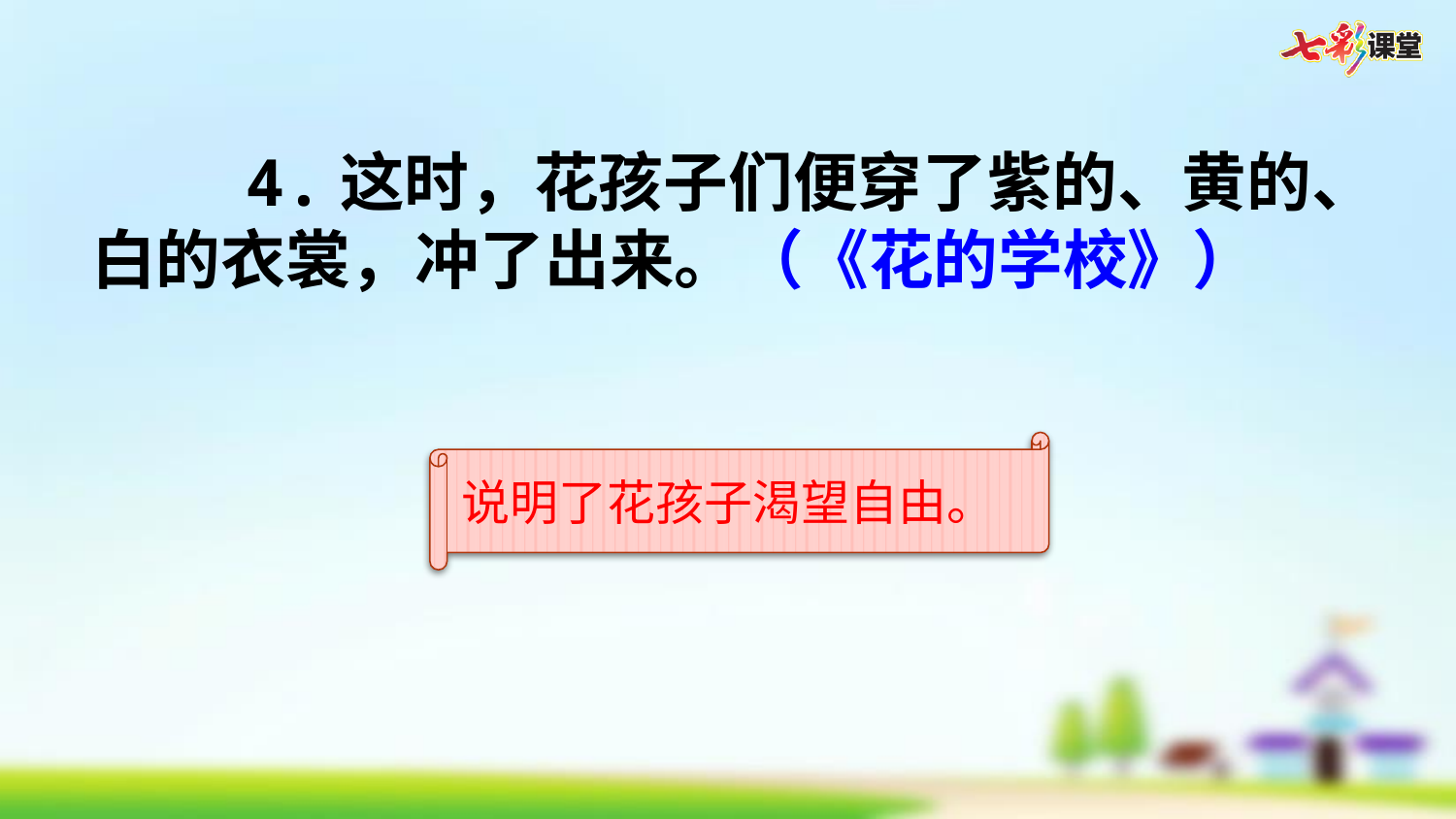

4.这时，花孩子们便穿了紫的、黄的、白的衣裳，冲了出来。（《花的学校》）
说明了花孩子渴望自由。